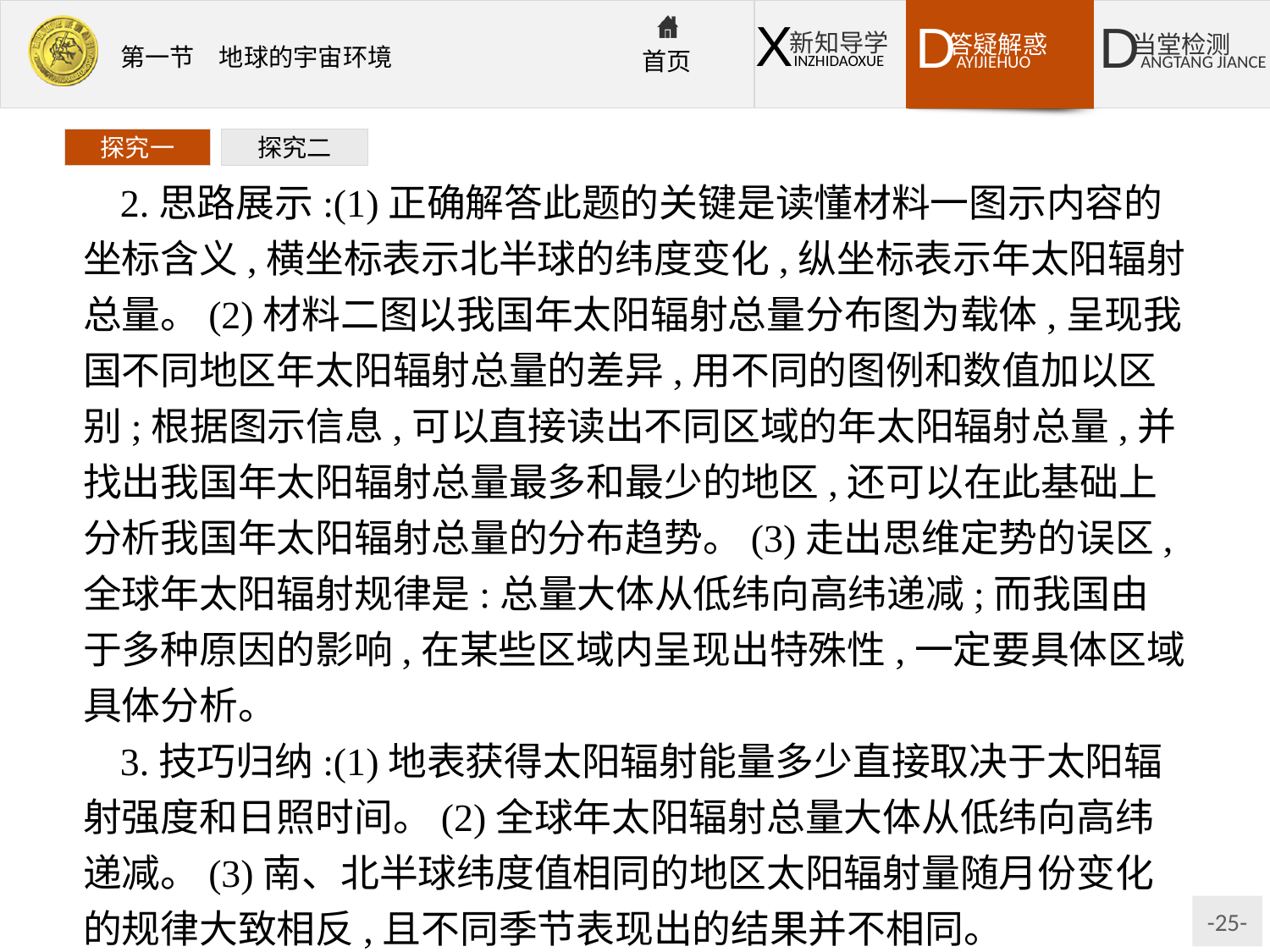

探究一
探究二
2.思路展示:(1)正确解答此题的关键是读懂材料一图示内容的坐标含义,横坐标表示北半球的纬度变化,纵坐标表示年太阳辐射总量。(2)材料二图以我国年太阳辐射总量分布图为载体,呈现我国不同地区年太阳辐射总量的差异,用不同的图例和数值加以区别;根据图示信息,可以直接读出不同区域的年太阳辐射总量,并找出我国年太阳辐射总量最多和最少的地区,还可以在此基础上分析我国年太阳辐射总量的分布趋势。(3)走出思维定势的误区,全球年太阳辐射规律是:总量大体从低纬向高纬递减;而我国由于多种原因的影响,在某些区域内呈现出特殊性,一定要具体区域具体分析。
3.技巧归纳:(1)地表获得太阳辐射能量多少直接取决于太阳辐射强度和日照时间。(2)全球年太阳辐射总量大体从低纬向高纬递减。(3)南、北半球纬度值相同的地区太阳辐射量随月份变化的规律大致相反,且不同季节表现出的结果并不相同。